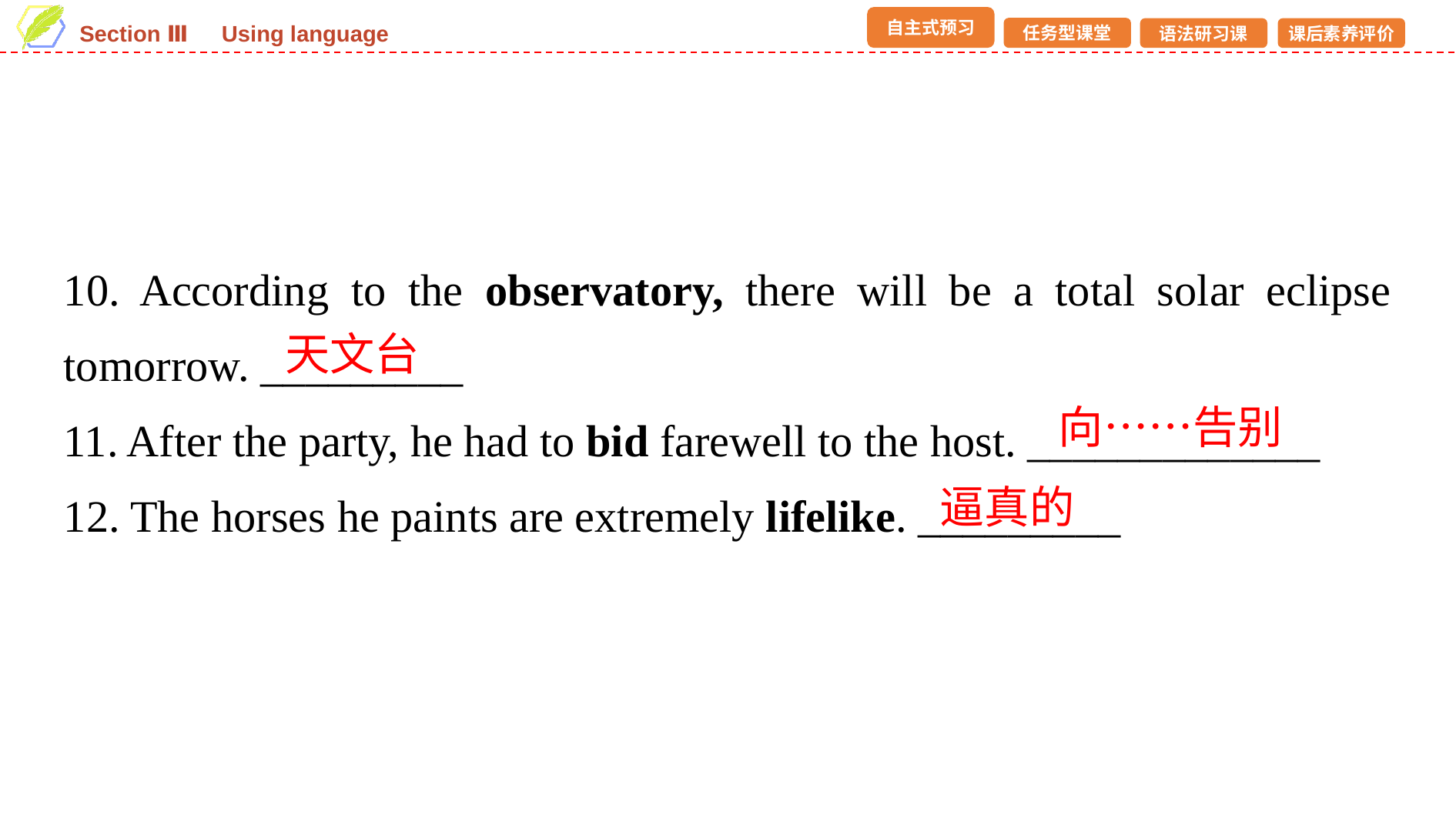

10. According to the observatory, there will be a total solar eclipse tomorrow. _________
11. After the party, he had to bid farewell to the host. _____________
12. The horses he paints are extremely lifelike. _________
天文台
向……告别
逼真的